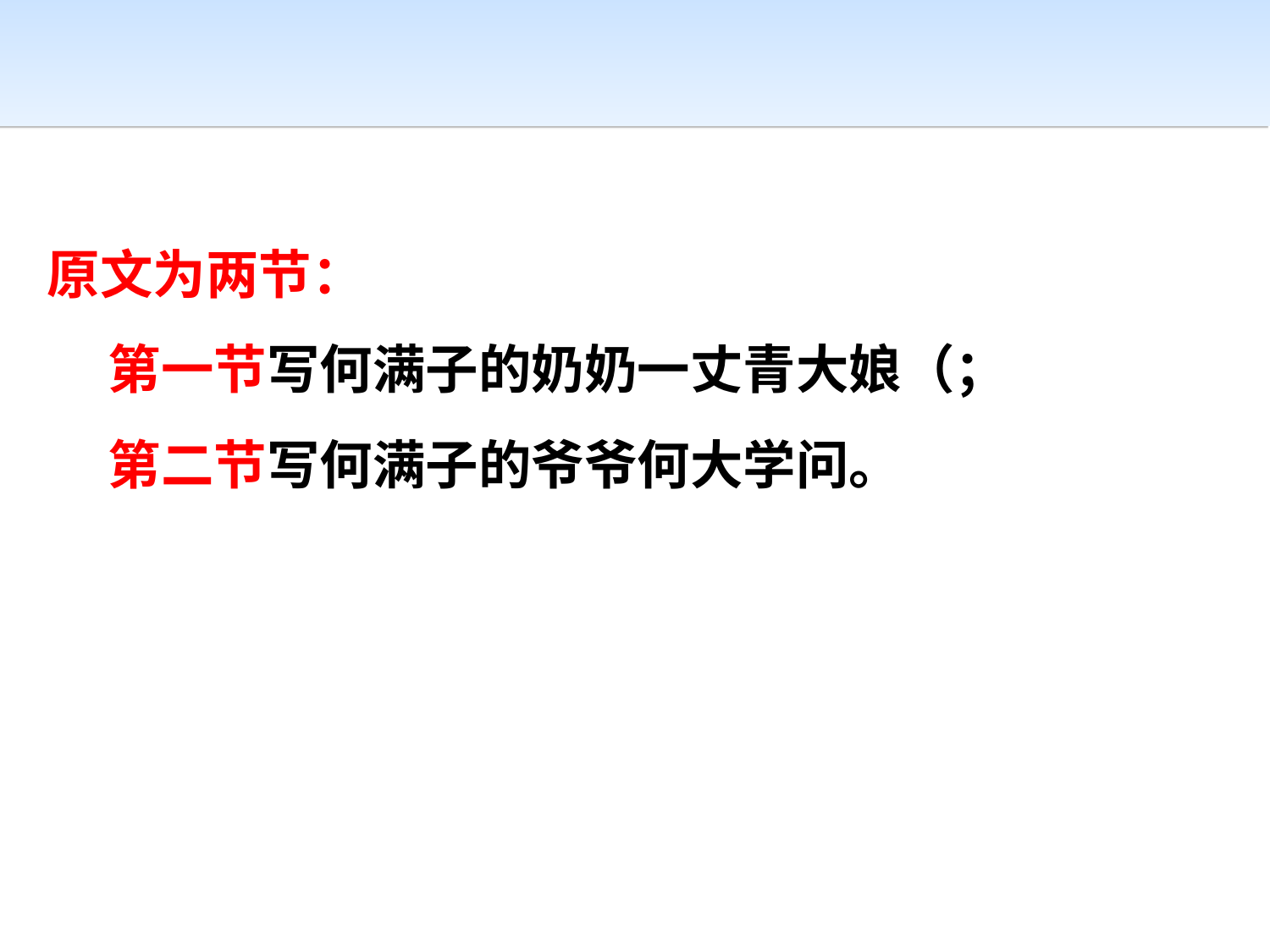

原文为两节：
    第一节写何满子的奶奶一丈青大娘（；
    第二节写何满子的爷爷何大学问。